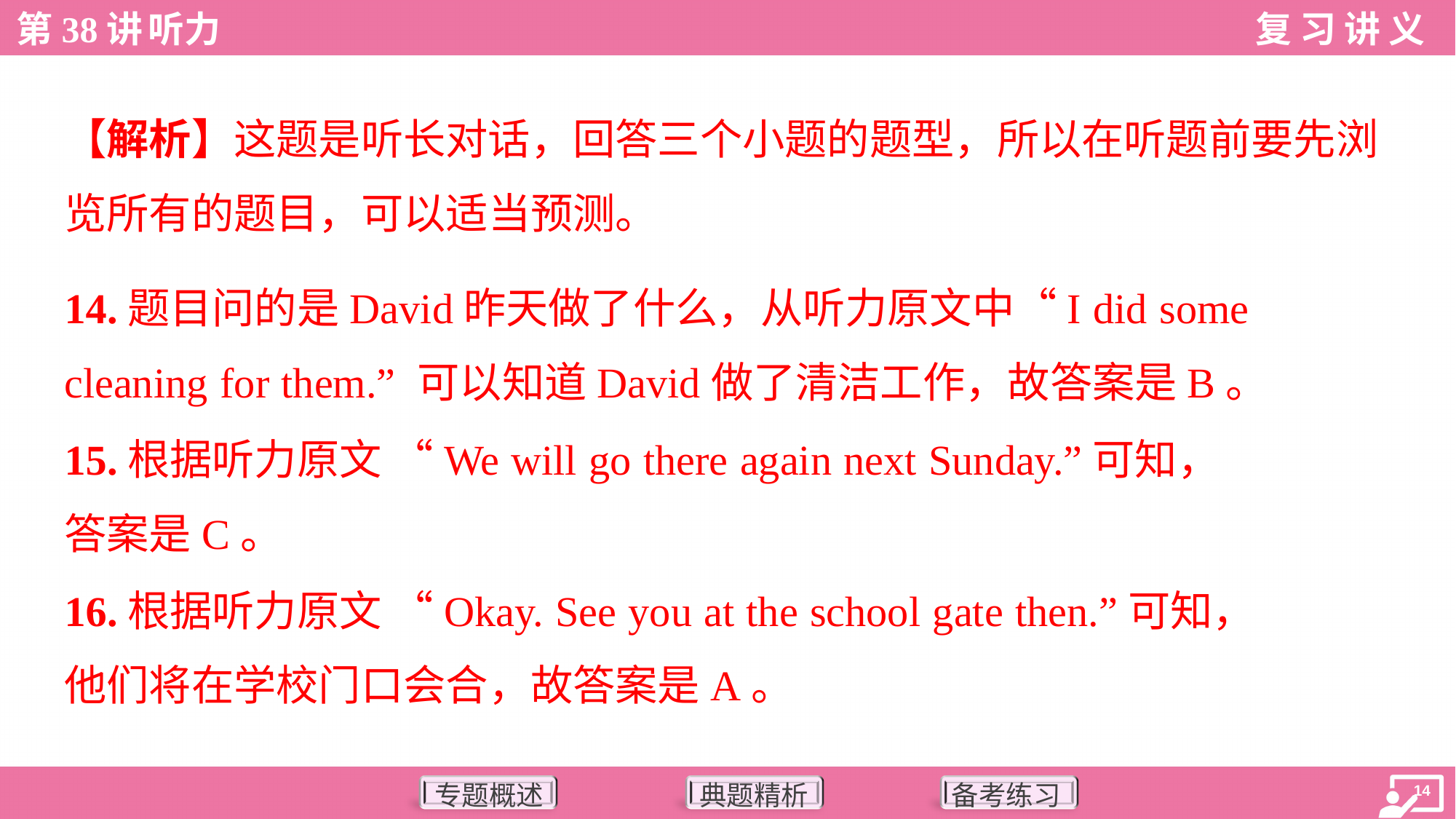

【解析】这题是听长对话，回答三个小题的题型，所以在听题前要先浏
览所有的题目，可以适当预测。
14.题目问的是David昨天做了什么，从听力原文中“I did some
cleaning for them.” 可以知道David做了清洁工作，故答案是B。
15.根据听力原文 “We will go there again next Sunday.”可知，
答案是C。
16.根据听力原文 “Okay. See you at the school gate then.”可知，
他们将在学校门口会合，故答案是A。